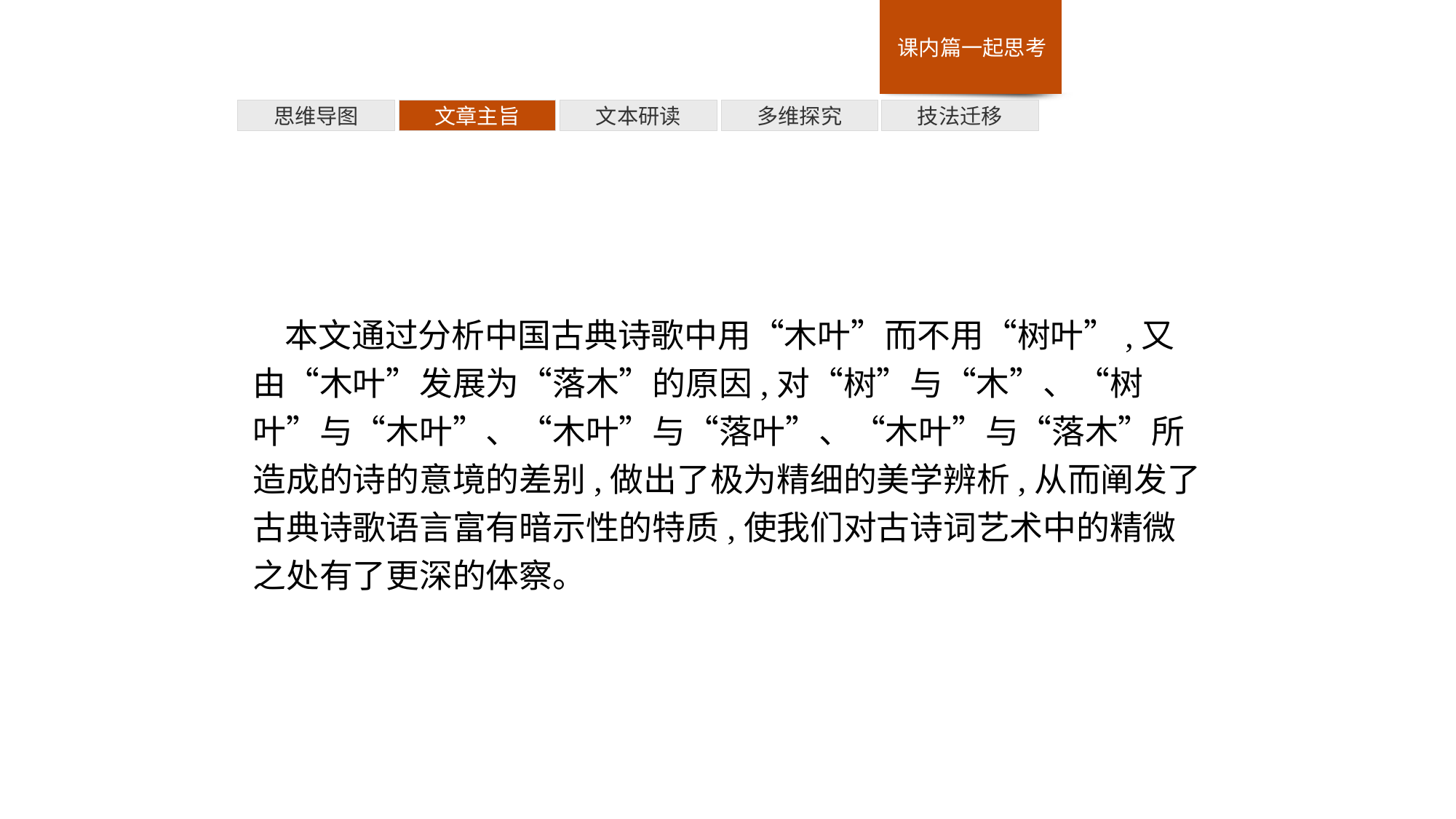

多维探究
思维导图
文章主旨
文本研读
技法迁移
本文通过分析中国古典诗歌中用“木叶”而不用“树叶”,又由“木叶”发展为“落木”的原因,对“树”与“木”、“树叶”与“木叶”、“木叶”与“落叶”、“木叶”与“落木”所造成的诗的意境的差别,做出了极为精细的美学辨析,从而阐发了古典诗歌语言富有暗示性的特质,使我们对古诗词艺术中的精微之处有了更深的体察。